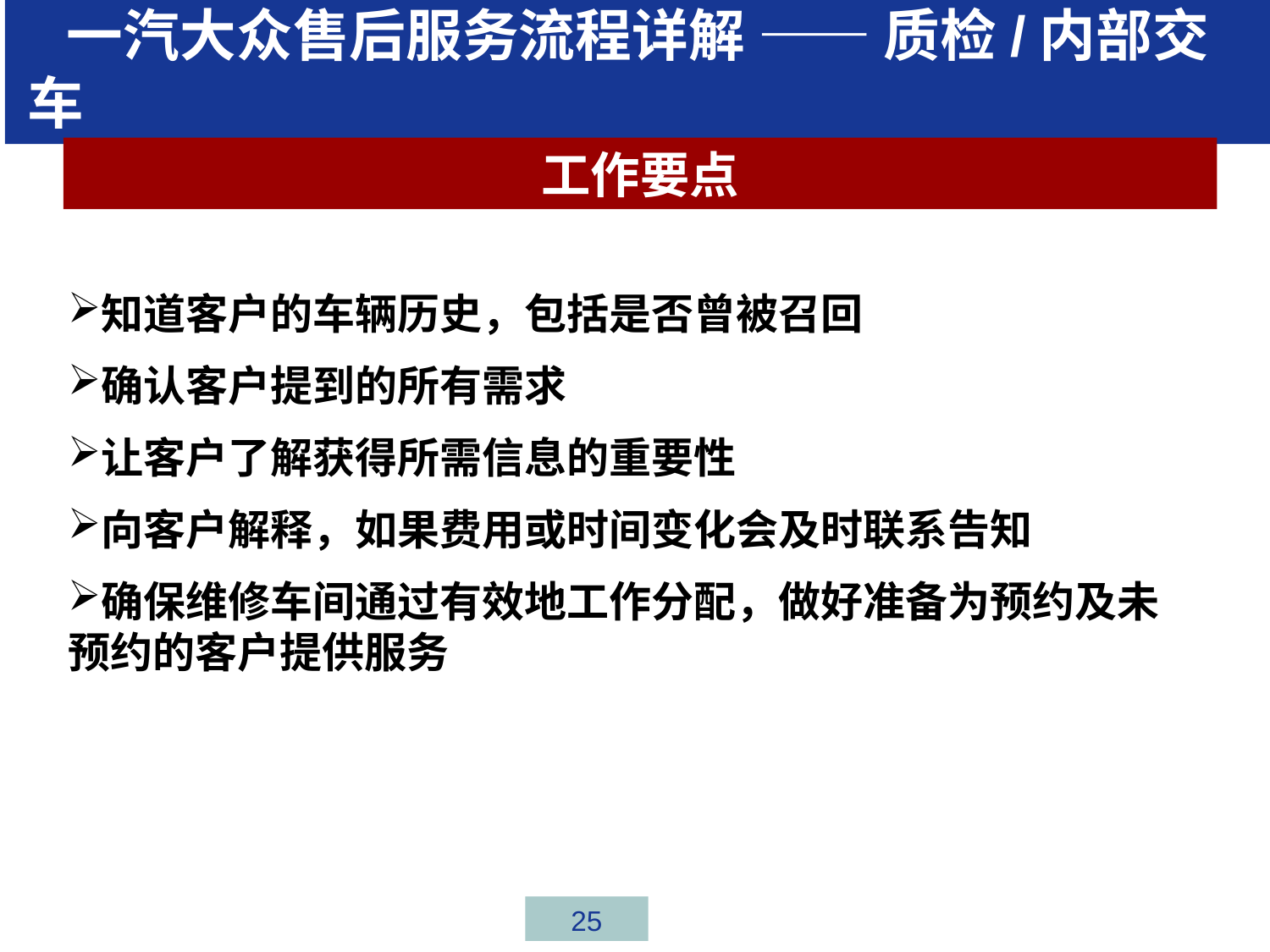

一汽大众售后服务流程详解 —— 质检/内部交车
工作要点
知道客户的车辆历史，包括是否曾被召回
确认客户提到的所有需求
让客户了解获得所需信息的重要性
向客户解释，如果费用或时间变化会及时联系告知
确保维修车间通过有效地工作分配，做好准备为预约及未预约的客户提供服务
#
25